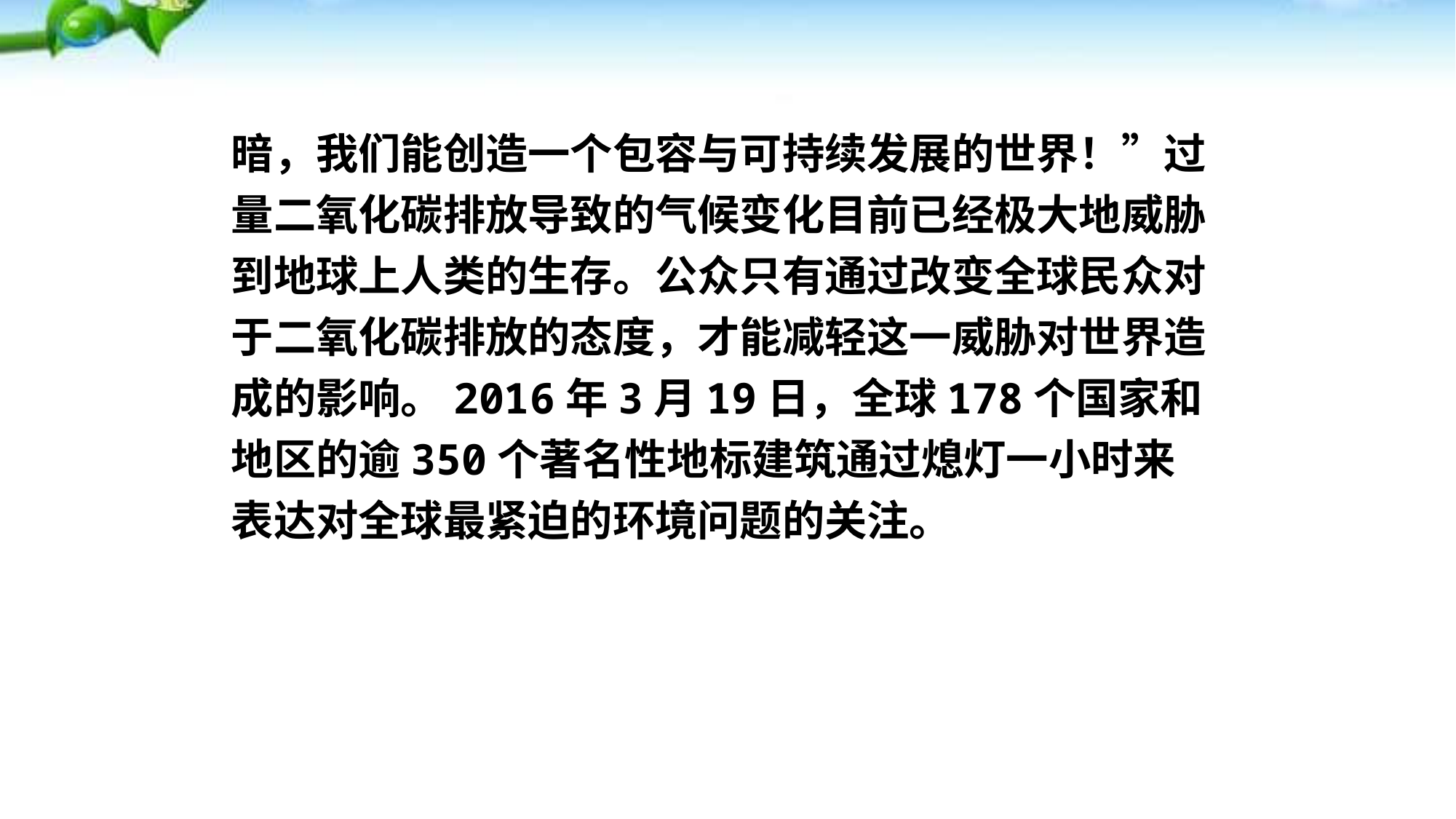

暗，我们能创造一个包容与可持续发展的世界！”过量二氧化碳排放导致的气候变化目前已经极大地威胁到地球上人类的生存。公众只有通过改变全球民众对于二氧化碳排放的态度，才能减轻这一威胁对世界造成的影响。2016年3月19日，全球178个国家和地区的逾350个著名性地标建筑通过熄灯一小时来表达对全球最紧迫的环境问题的关注。